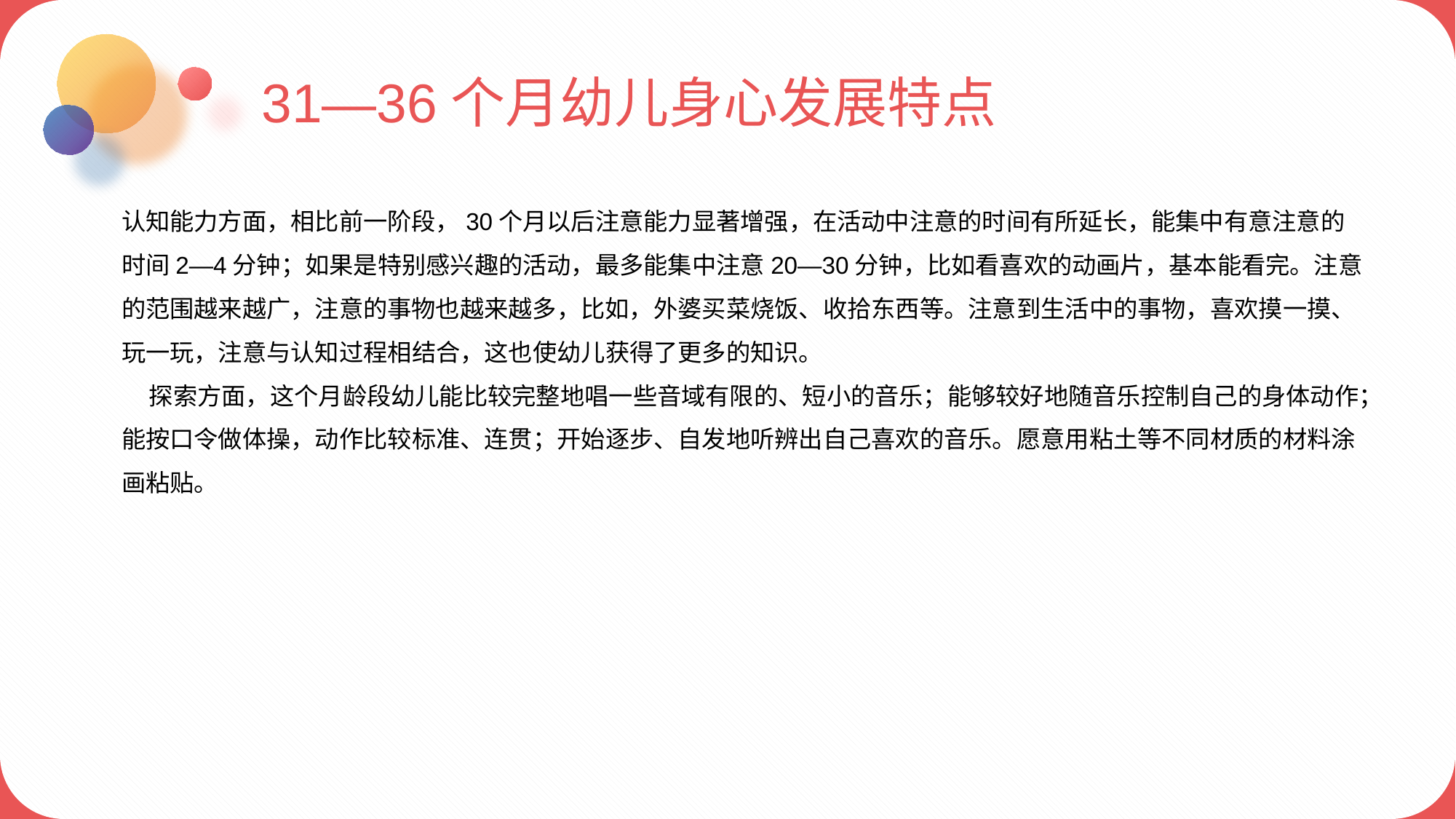

31—36个月幼儿身心发展特点
认知能力方面，相比前一阶段，30个月以后注意能力显著增强，在活动中注意的时间有所延长，能集中有意注意的时间2—4分钟；如果是特别感兴趣的活动，最多能集中注意20—30分钟，比如看喜欢的动画片，基本能看完。注意的范围越来越广，注意的事物也越来越多，比如，外婆买菜烧饭、收拾东西等。注意到生活中的事物，喜欢摸一摸、玩一玩，注意与认知过程相结合，这也使幼儿获得了更多的知识。
    探索方面，这个月龄段幼儿能比较完整地唱一些音域有限的、短小的音乐；能够较好地随音乐控制自己的身体动作；能按口令做体操，动作比较标准、连贯；开始逐步、自发地听辨出自己喜欢的音乐。愿意用粘土等不同材质的材料涂画粘贴。